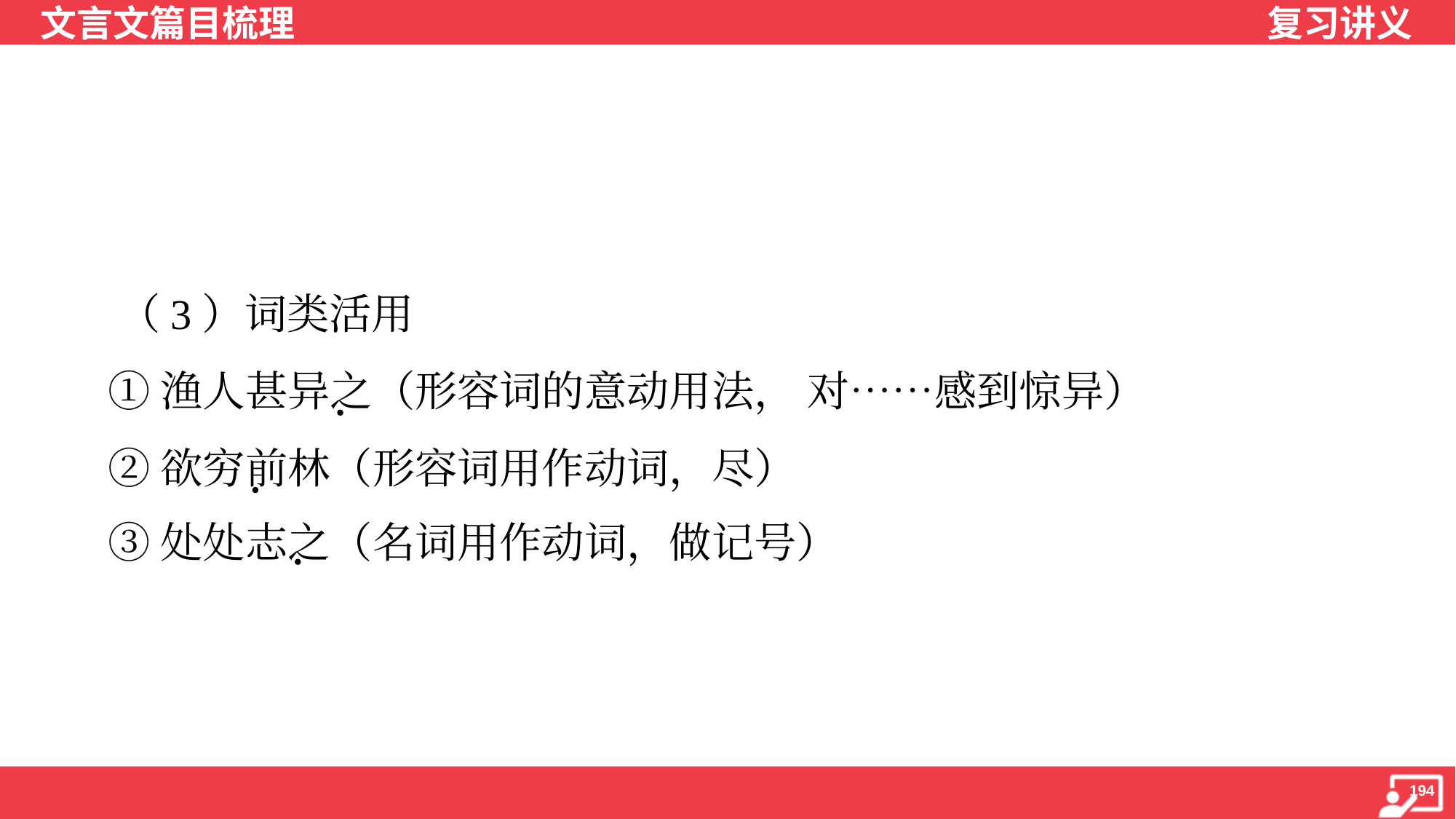

（3）词类活用
    ①渔人甚异之（形容词的意动用法， 对……感到惊异）
    ②欲穷前林（形容词用作动词，尽）
    ③处处志之（名词用作动词，做记号）